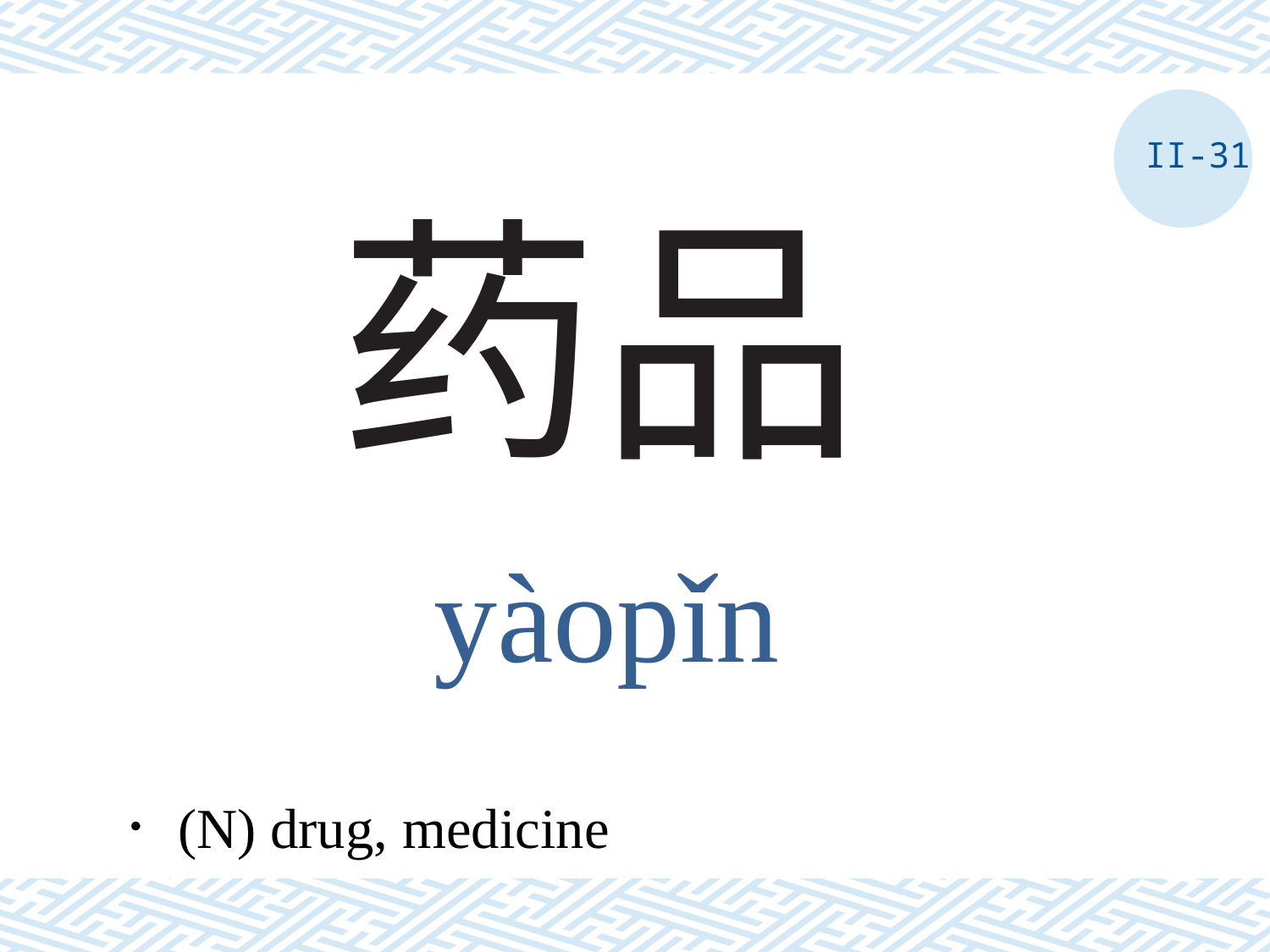

II-31

# 药品
yàopǐn
．(N) drug, medicine